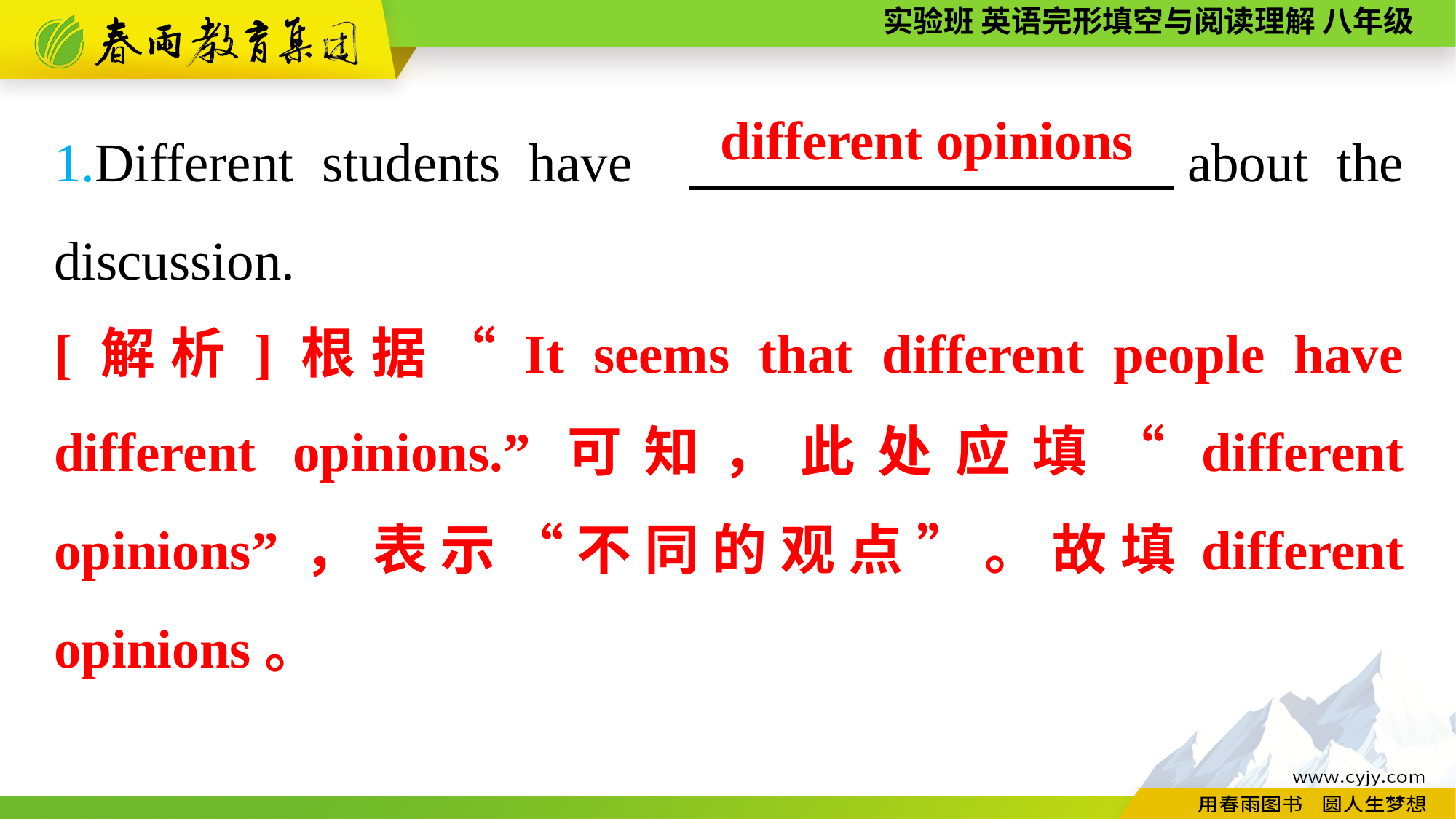

1.Different students have 　　　　　　　about the discussion.
different opinions
[解析]根据“It seems that different people have different opinions.”可知，此处应填“different opinions”，表示“不同的观点”。故填different opinions。